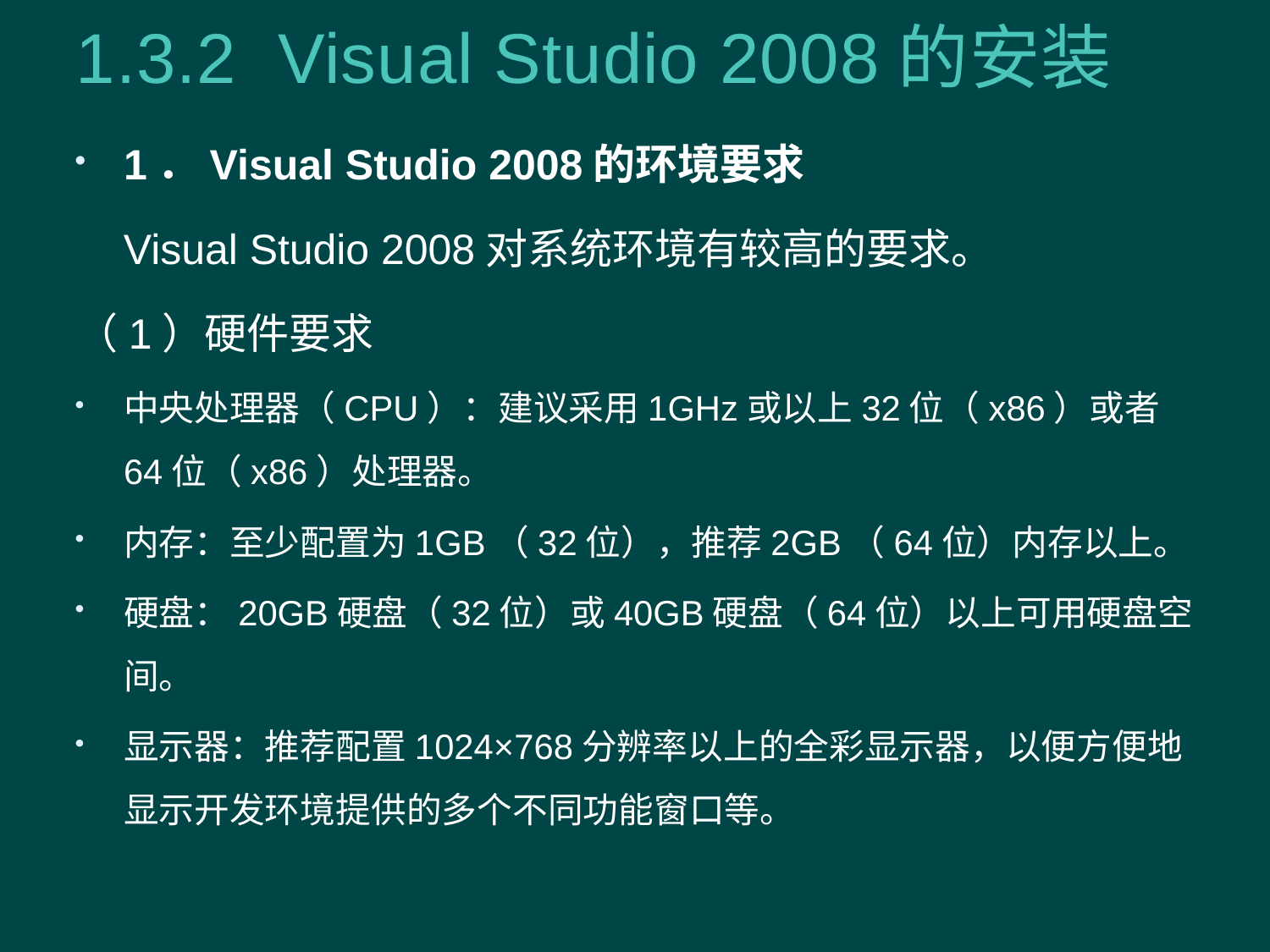

# 1.3.2  Visual Studio 2008的安装
1．Visual Studio 2008的环境要求
    Visual Studio 2008对系统环境有较高的要求。
（1）硬件要求
中央处理器（CPU）：建议采用1GHz或以上32位（x86）或者64位（x86）处理器。
内存：至少配置为1GB（32位），推荐2GB（64位）内存以上。
硬盘：20GB硬盘（32位）或40GB硬盘（64位）以上可用硬盘空间。
显示器：推荐配置1024×768分辨率以上的全彩显示器，以便方便地显示开发环境提供的多个不同功能窗口等。